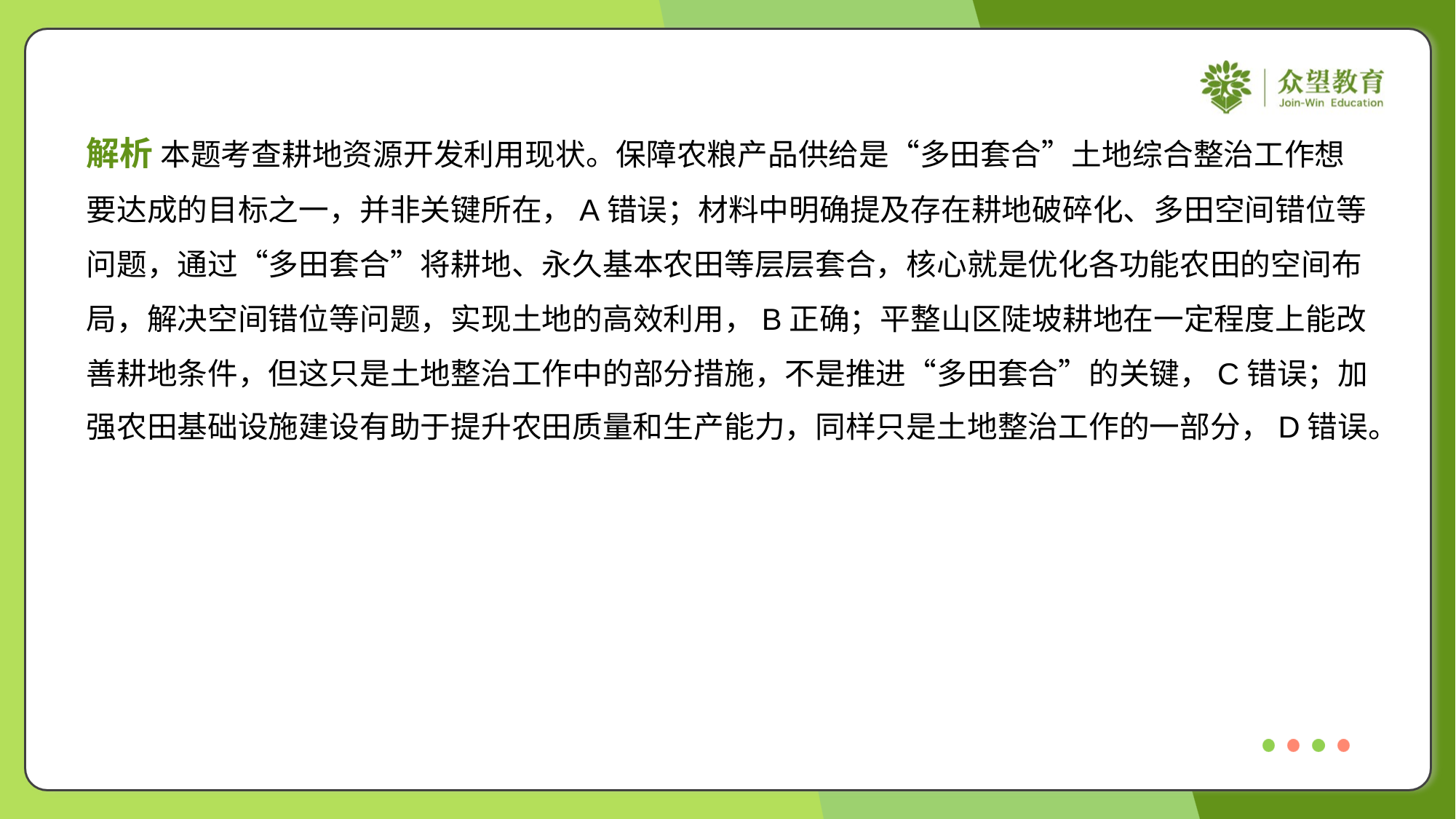

解析 本题考查耕地资源开发利用现状。保障农粮产品供给是“多田套合”土地综合整治工作想
要达成的目标之一，并非关键所在，A错误；材料中明确提及存在耕地破碎化、多田空间错位等
问题，通过“多田套合”将耕地、永久基本农田等层层套合，核心就是优化各功能农田的空间布
局，解决空间错位等问题，实现土地的高效利用，B正确；平整山区陡坡耕地在一定程度上能改
善耕地条件，但这只是土地整治工作中的部分措施，不是推进“多田套合”的关键，C错误；加
强农田基础设施建设有助于提升农田质量和生产能力，同样只是土地整治工作的一部分，D错误。